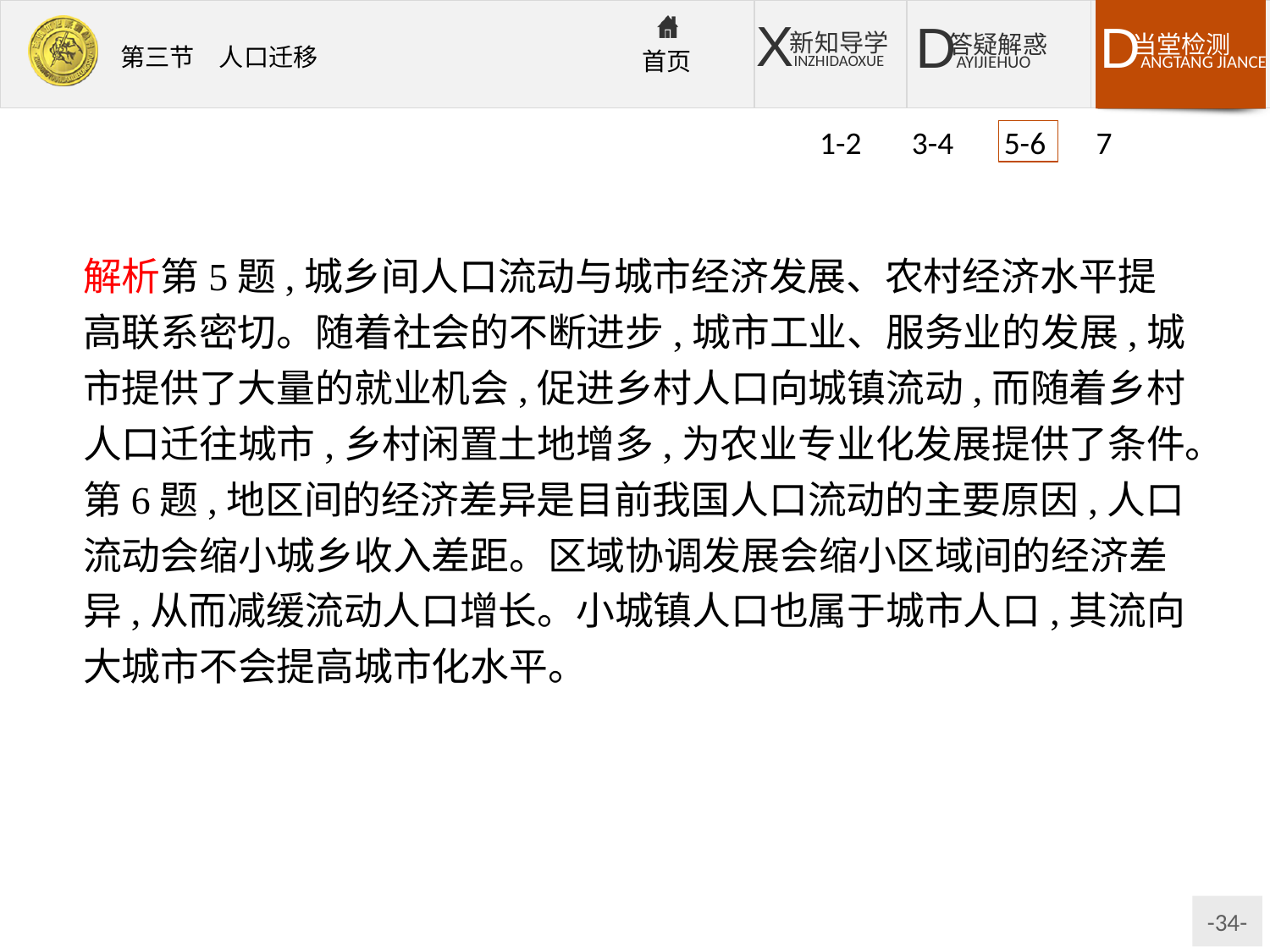

1-2       3-4       5-6       7

解析第5题,城乡间人口流动与城市经济发展、农村经济水平提高联系密切。随着社会的不断进步,城市工业、服务业的发展,城市提供了大量的就业机会,促进乡村人口向城镇流动,而随着乡村人口迁往城市,乡村闲置土地增多,为农业专业化发展提供了条件。第6题,地区间的经济差异是目前我国人口流动的主要原因,人口流动会缩小城乡收入差距。区域协调发展会缩小区域间的经济差异,从而减缓流动人口增长。小城镇人口也属于城市人口,其流向大城市不会提高城市化水平。
答案5.D　6.C